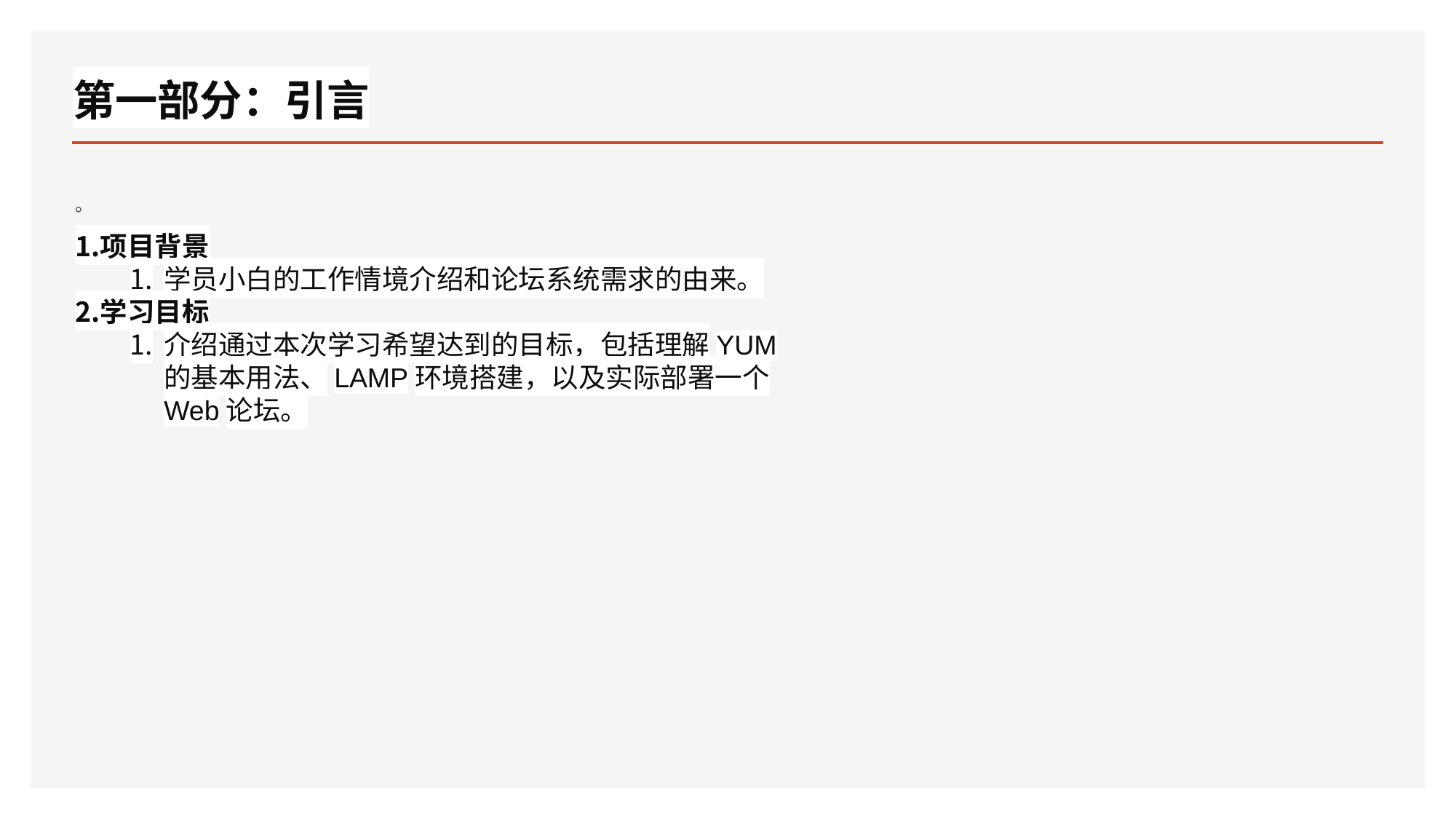

# 第一部分：引言
。
项目背景
学员小白的工作情境介绍和论坛系统需求的由来。
学习目标
介绍通过本次学习希望达到的目标，包括理解YUM的基本用法、LAMP环境搭建，以及实际部署一个Web论坛。